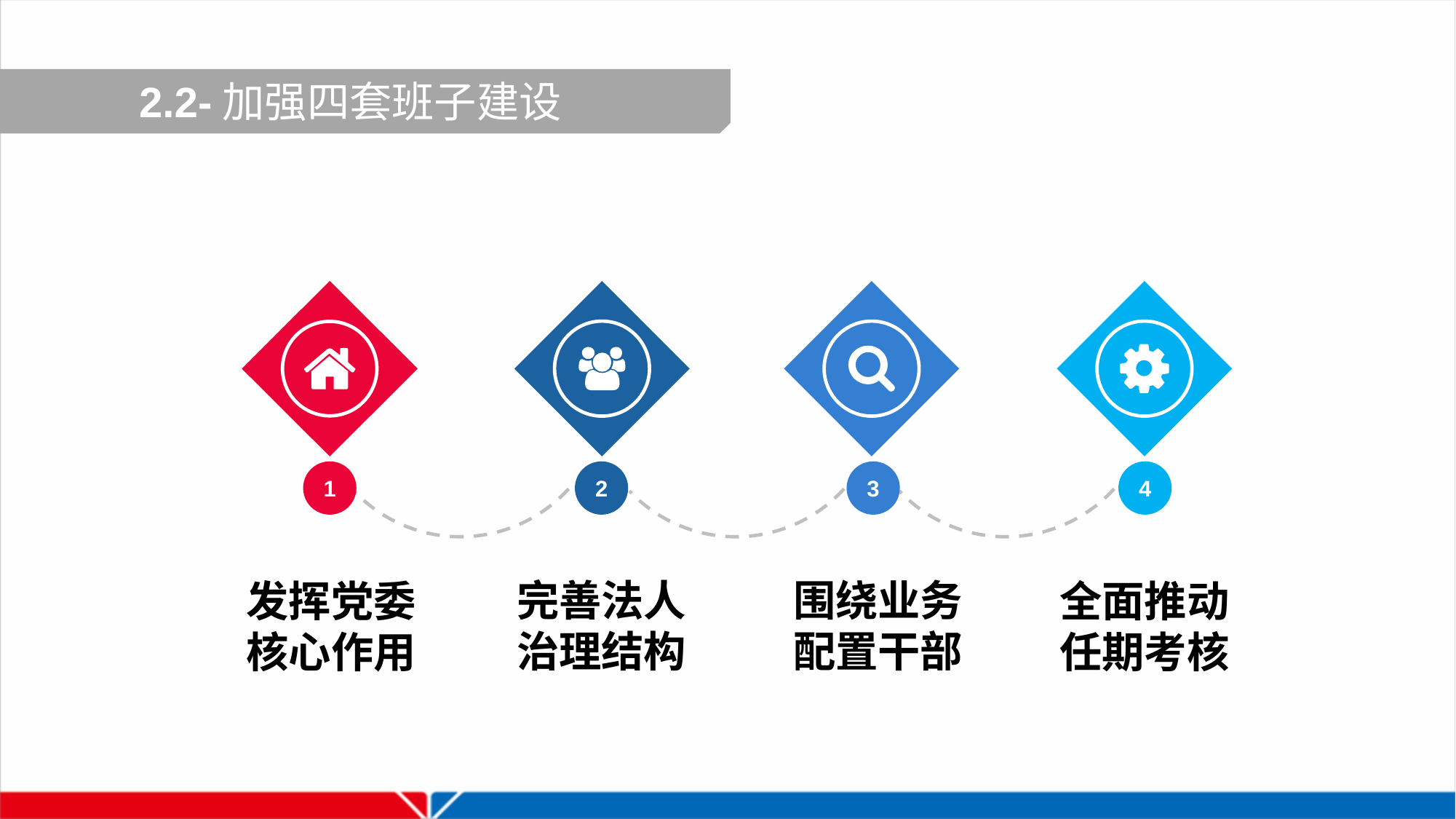

3.2-四套班子建设情况
             2.2-加强四套班子建设

2

3

4

1
完善法人
治理结构
围绕业务
配置干部
发挥党委
核心作用
全面推动
任期考核